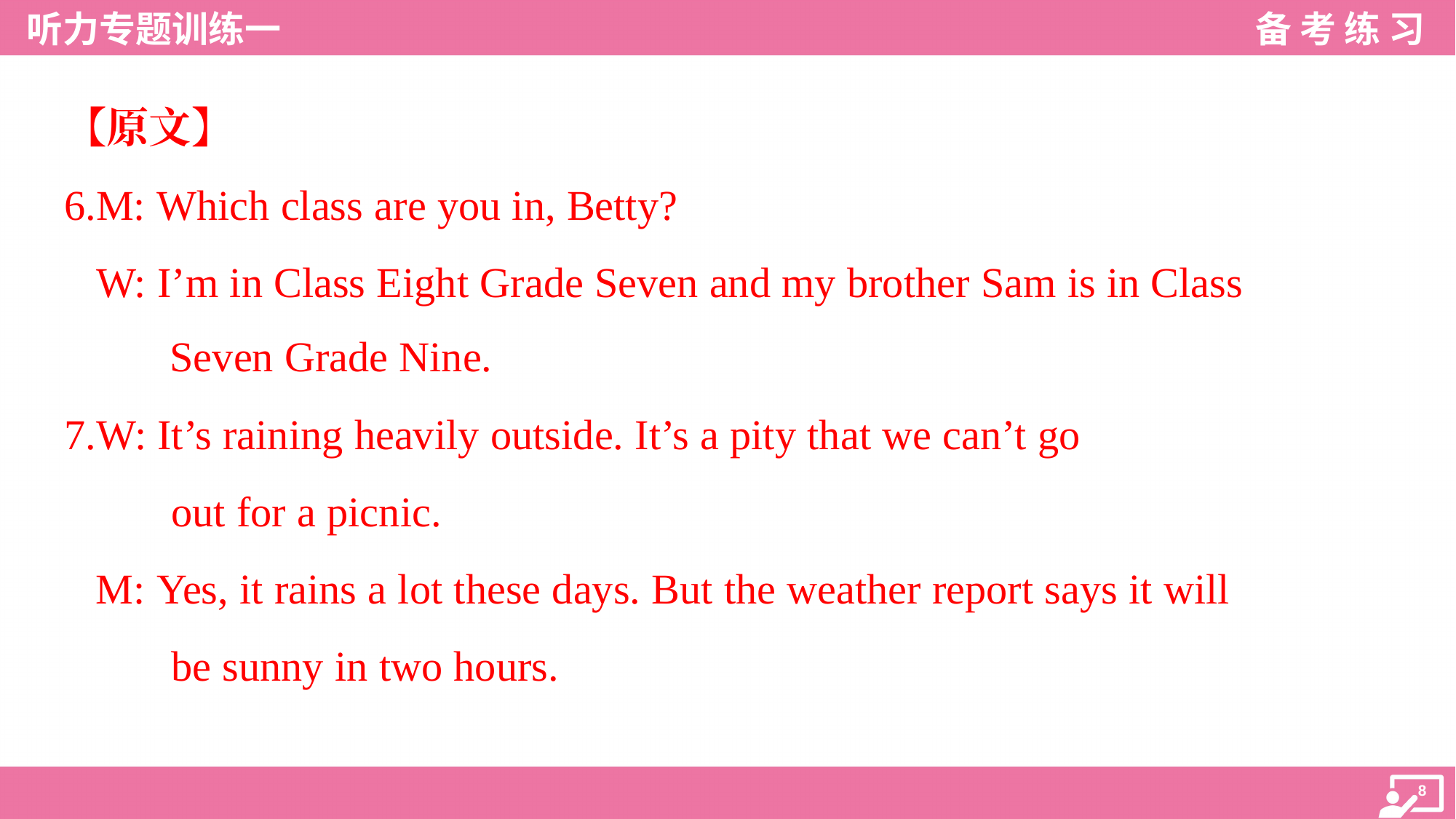

【原文】
6.M: Which class are you in, Betty?
   W: I’m in Class Eight Grade Seven and my brother Sam is in Class
          Seven Grade Nine.
7.W: It’s raining heavily outside. It’s a pity that we can’t go
out for a picnic.
M: Yes, it rains a lot these days. But the weather report says it will
be sunny in two hours.